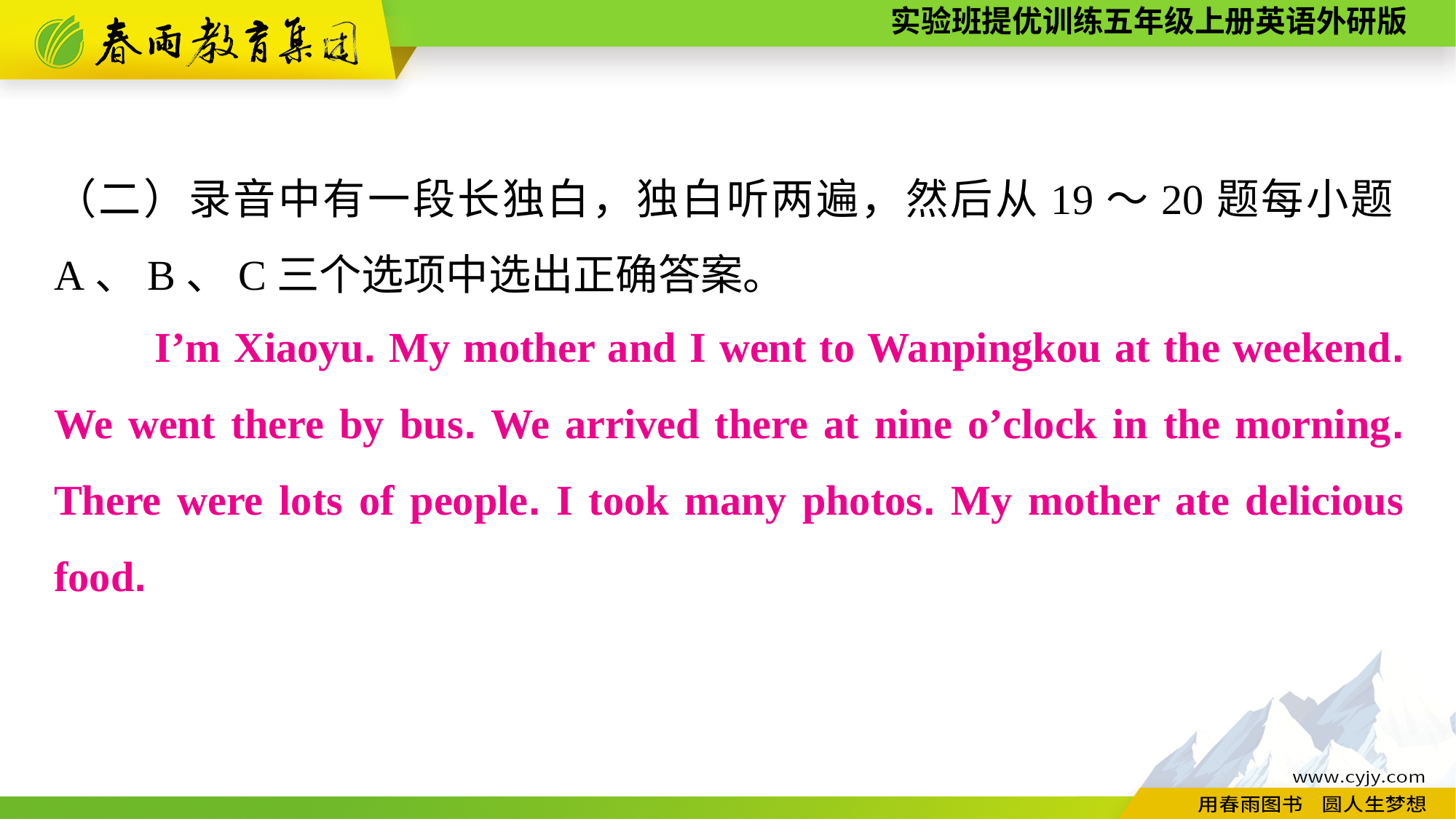

（二）录音中有一段长独白，独白听两遍，然后从19～20题每小题A、B、C三个选项中选出正确答案。
　　I’m Xiaoyu. My mother and I went to Wanpingkou at the weekend. We went there by bus. We arrived there at nine o’clock in the morning. There were lots of people. I took many photos. My mother ate delicious food.